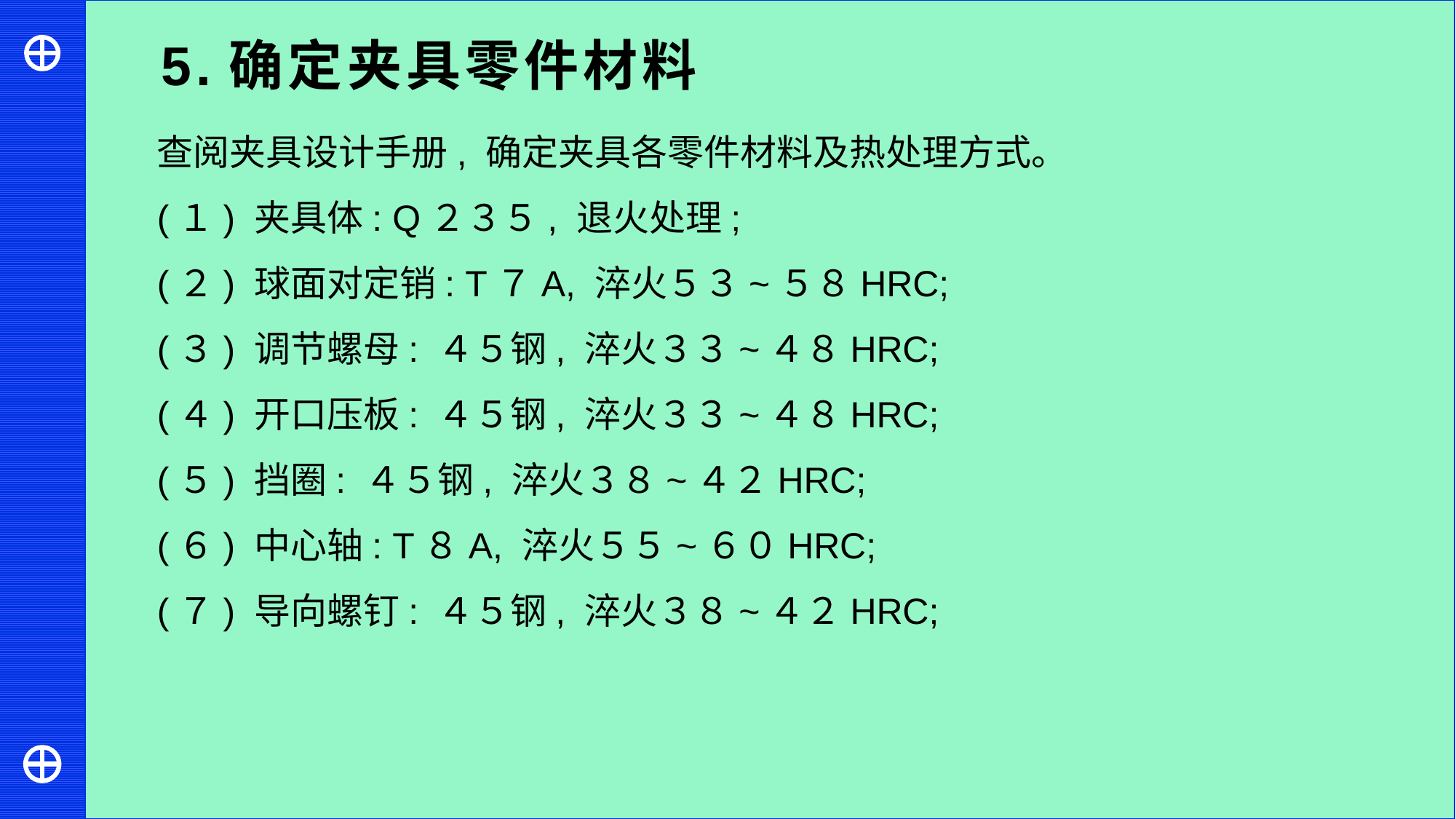

5.确定夹具零件材料
查阅夹具设计手册, 确定夹具各零件材料及热处理方式。
(１) 夹具体: Q２３５, 退火处理;
(２) 球面对定销: T７A, 淬火５３~５８HRC;
(３) 调节螺母: ４５钢, 淬火３３~４８HRC;
(４) 开口压板: ４５钢, 淬火３３~４８HRC;
(５) 挡圈: ４５钢, 淬火３８~４２HRC;
(６) 中心轴: T８A, 淬火５５~６０HRC;
(７) 导向螺钉: ４５钢, 淬火３８~４２HRC;